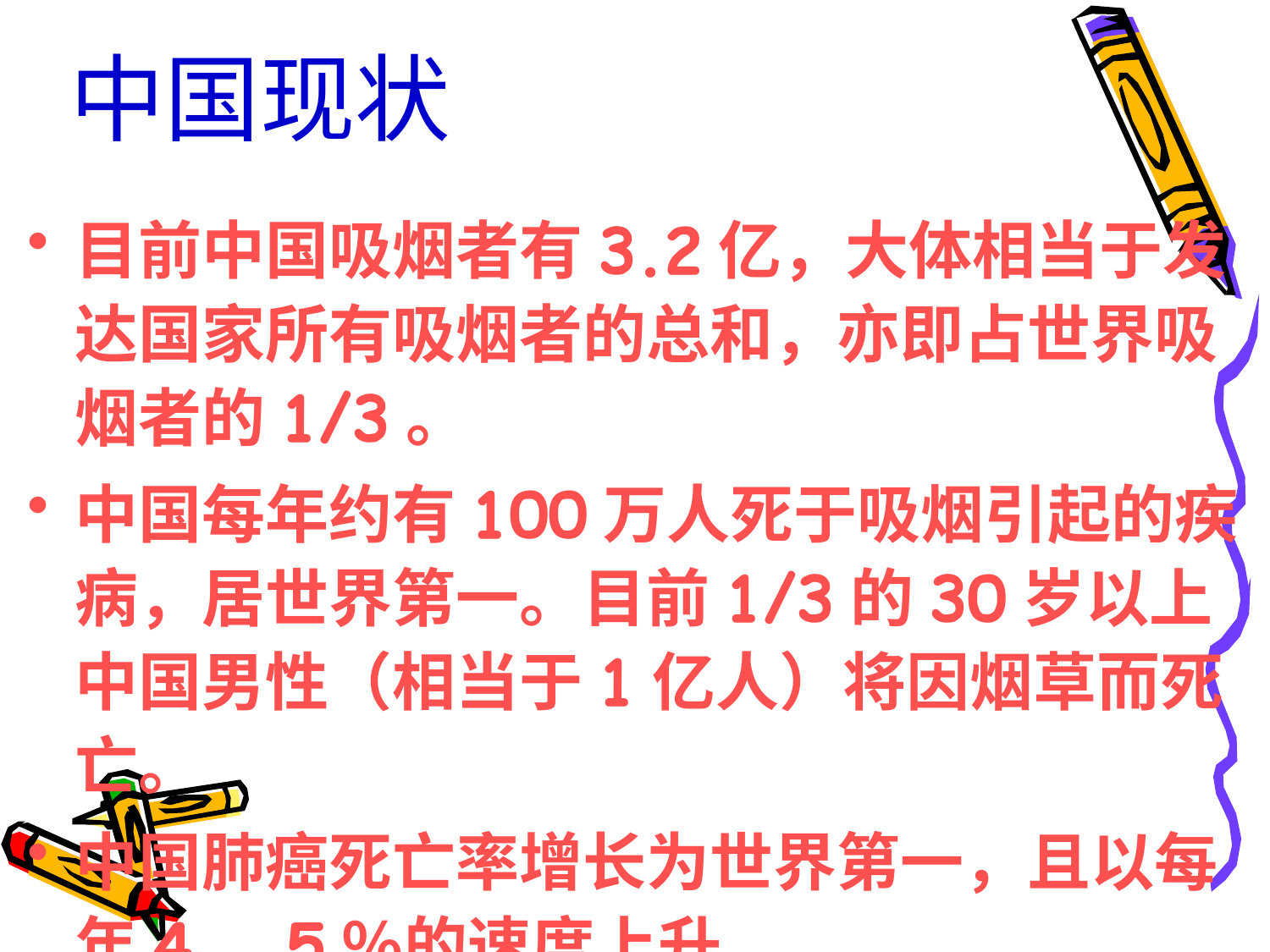

# 中国现状
目前中国吸烟者有3.2亿，大体相当于发达国家所有吸烟者的总和，亦即占世界吸烟者的1/3。
中国每年约有100万人死于吸烟引起的疾病，居世界第一。目前1/3的30岁以上中国男性（相当于1亿人）将因烟草而死亡。
中国肺癌死亡率增长为世界第一，且以每年4．5％的速度上升 。